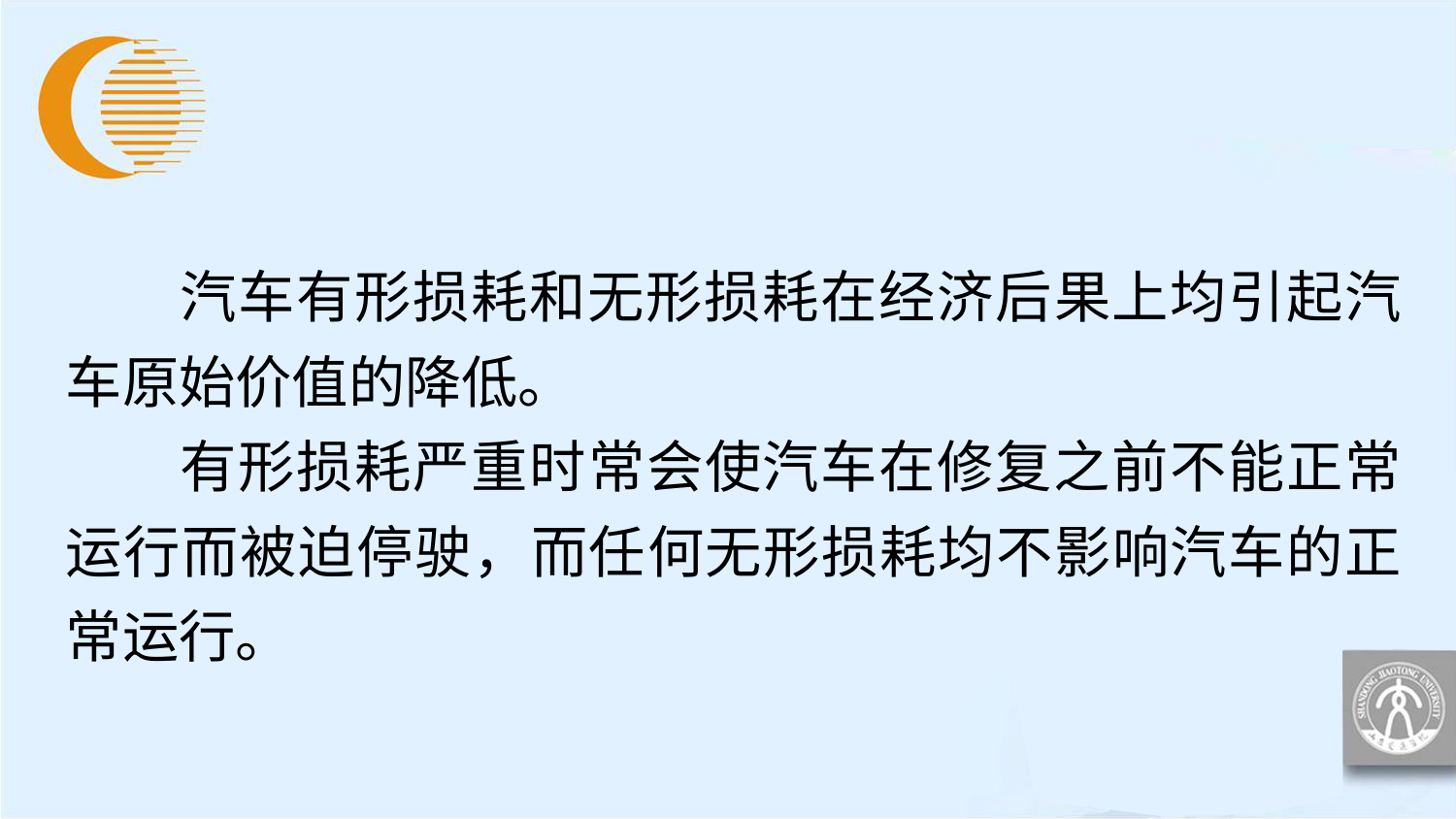

汽车有形损耗和无形损耗在经济后果上均引起汽车原始价值的降低。
有形损耗严重时常会使汽车在修复之前不能正常运行而被迫停驶，而任何无形损耗均不影响汽车的正常运行。